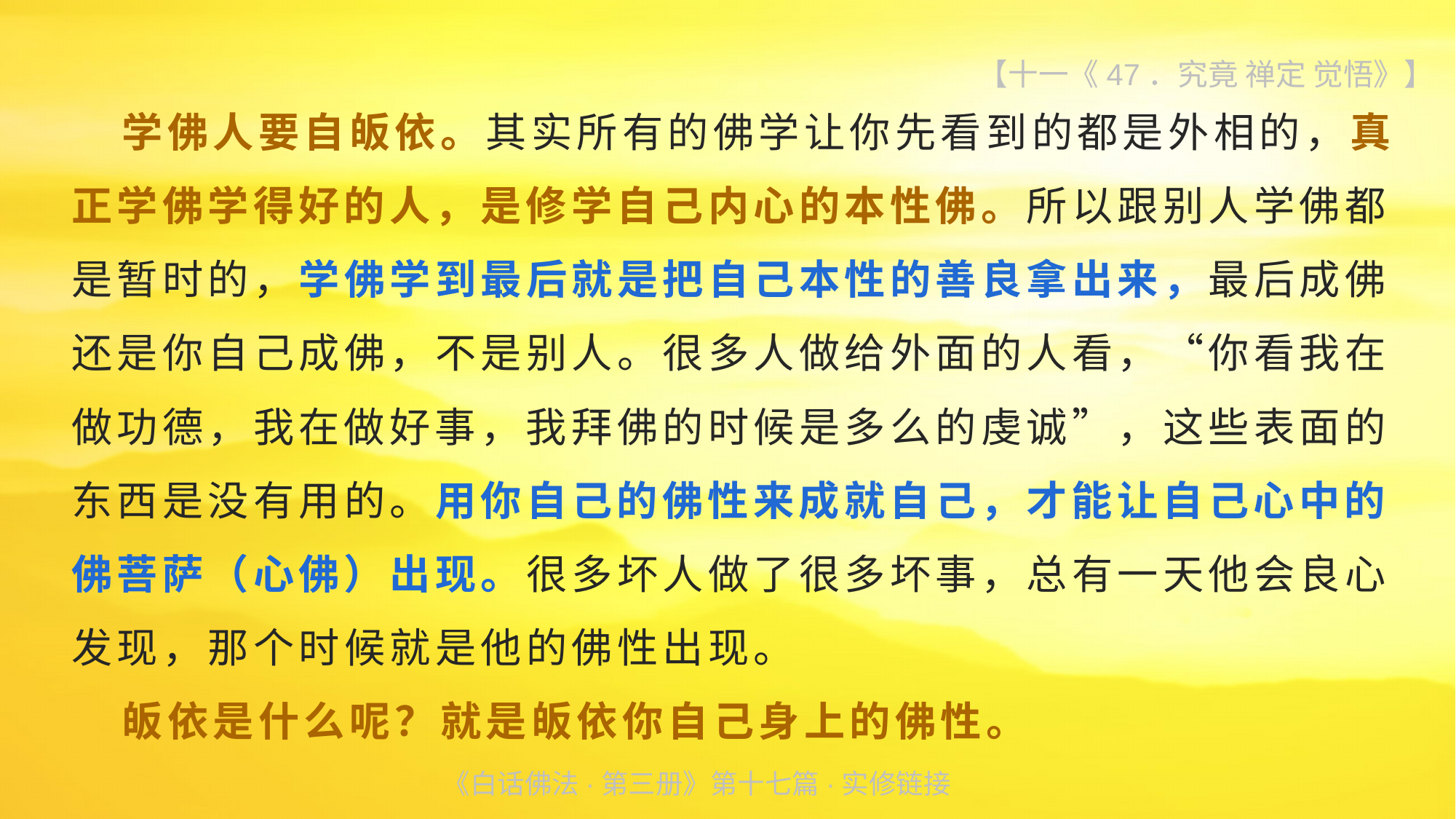

【十一《47．究竟 禅定 觉悟》】
   学佛人要自皈依。其实所有的佛学让你先看到的都是外相的，真正学佛学得好的人，是修学自己内心的本性佛。所以跟别人学佛都是暂时的，学佛学到最后就是把自己本性的善良拿出来，最后成佛还是你自己成佛，不是别人。很多人做给外面的人看，“你看我在做功德，我在做好事，我拜佛的时候是多么的虔诚”，这些表面的东西是没有用的。用你自己的佛性来成就自己，才能让自己心中的佛菩萨（心佛）出现。很多坏人做了很多坏事，总有一天他会良心发现，那个时候就是他的佛性出现。
   皈依是什么呢？就是皈依你自己身上的佛性。
《白话佛法·第三册》第十七篇·实修链接